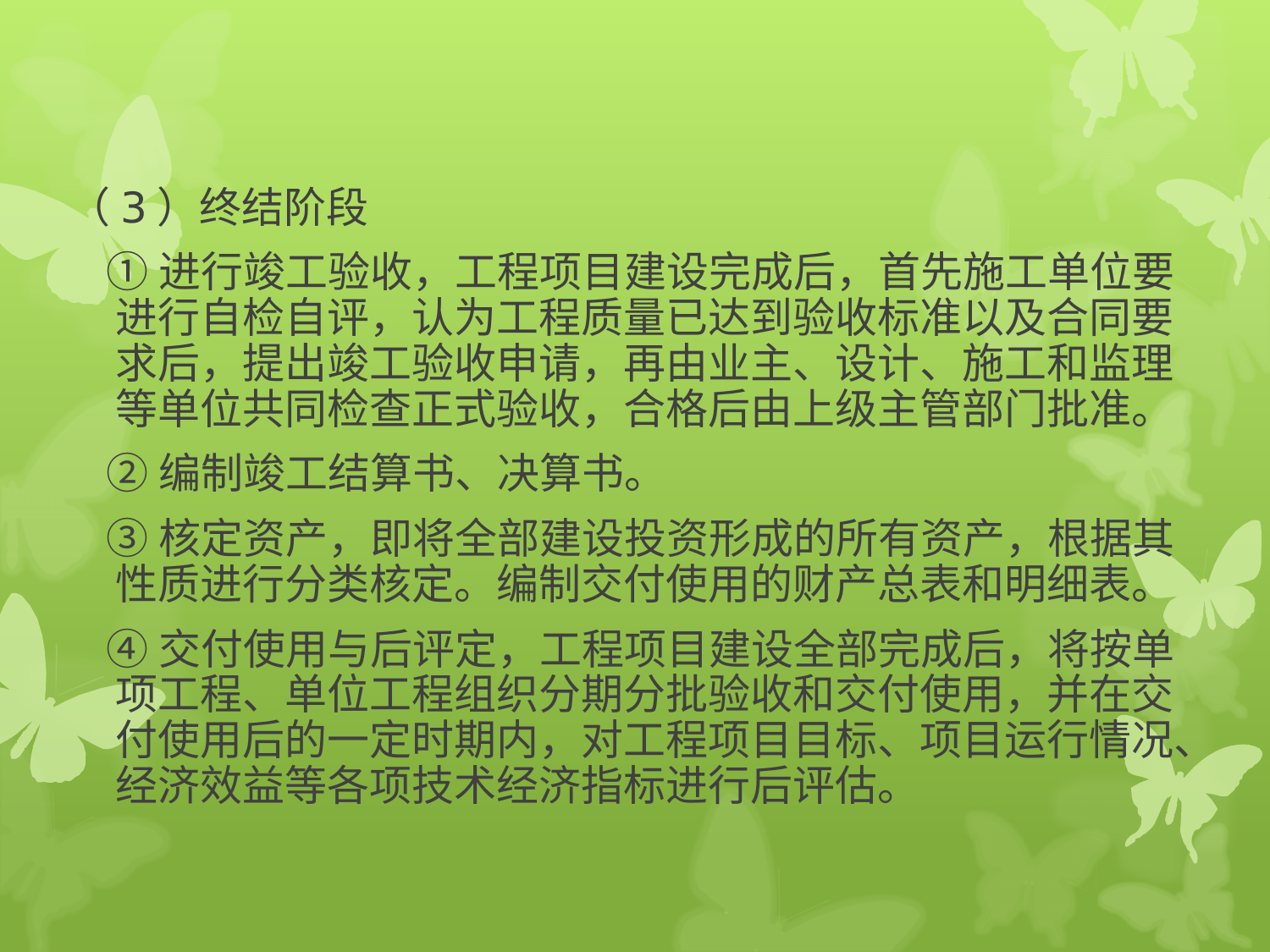

（3）终结阶段
    ①进行竣工验收，工程项目建设完成后，首先施工单位要进行自检自评，认为工程质量已达到验收标准以及合同要求后，提出竣工验收申请，再由业主、设计、施工和监理等单位共同检查正式验收，合格后由上级主管部门批准。
    ②编制竣工结算书、决算书。
    ③核定资产，即将全部建设投资形成的所有资产，根据其性质进行分类核定。编制交付使用的财产总表和明细表。
    ④交付使用与后评定，工程项目建设全部完成后，将按单项工程、单位工程组织分期分批验收和交付使用，并在交付使用后的一定时期内，对工程项目目标、项目运行情况、经济效益等各项技术经济指标进行后评估。